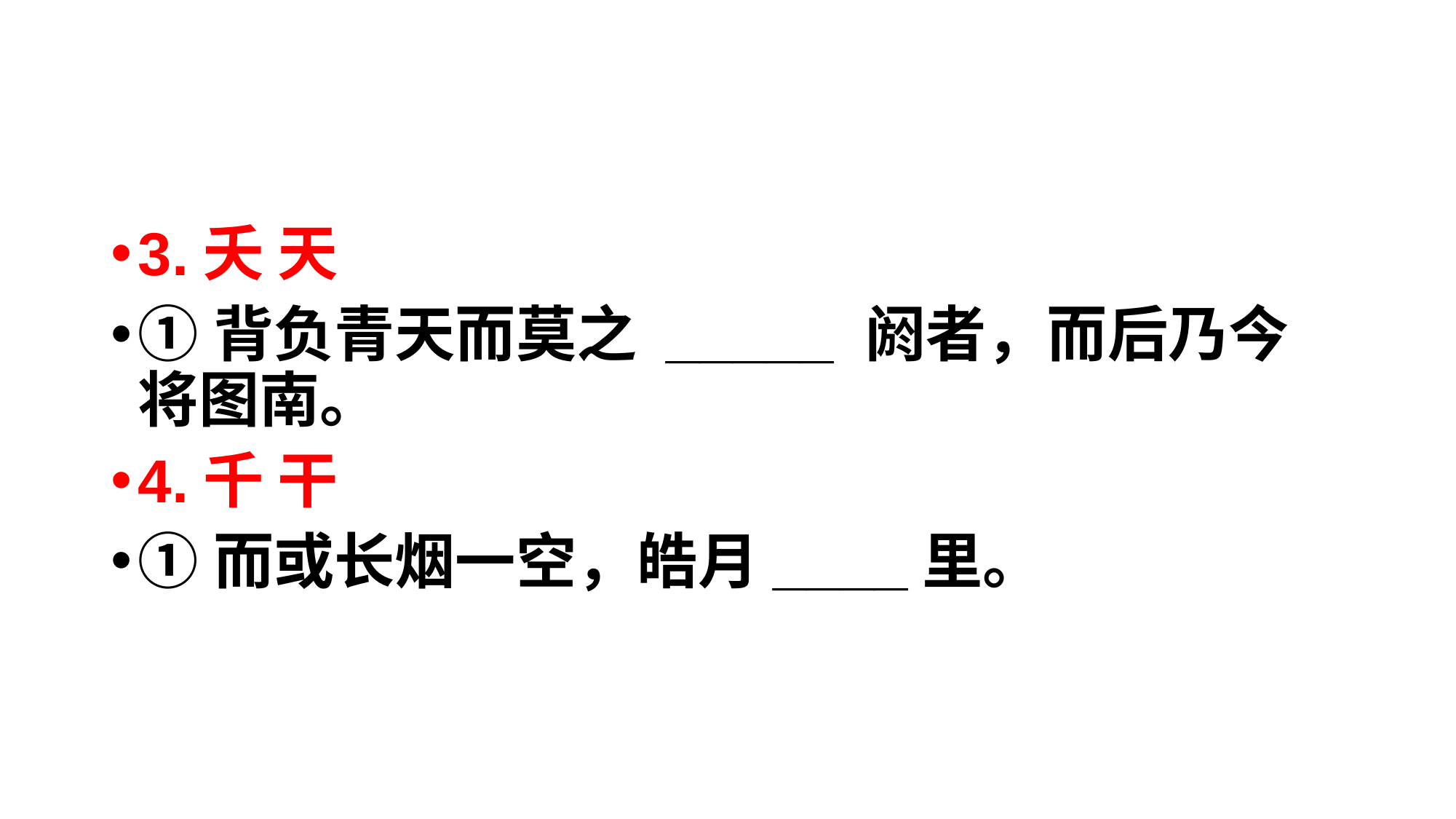

#
3.夭 天
①背负青天而莫之 _____ 阏者，而后乃今将图南。
4.千 干
①而或长烟一空，皓月____里。